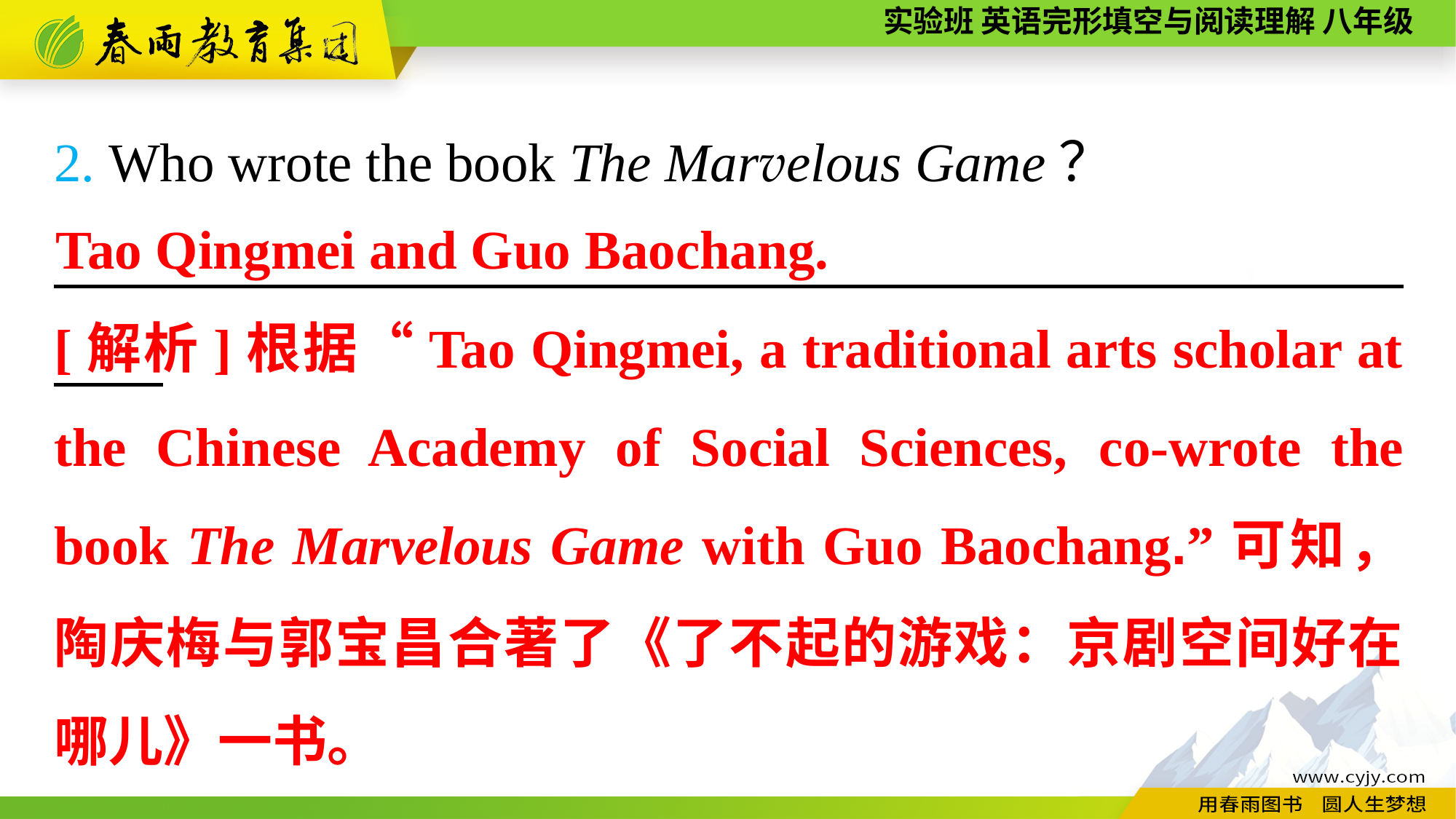

2. Who wrote the book The Marvelous Game？
　　                                                                                      ，
Tao Qingmei and Guo Baochang.
[解析]根据“Tao Qingmei, a traditional arts scholar at the Chinese Academy of Social Sciences, co-wrote the book The Marvelous Game with Guo Baochang.”可知，陶庆梅与郭宝昌合著了《了不起的游戏：京剧空间好在哪儿》一书。